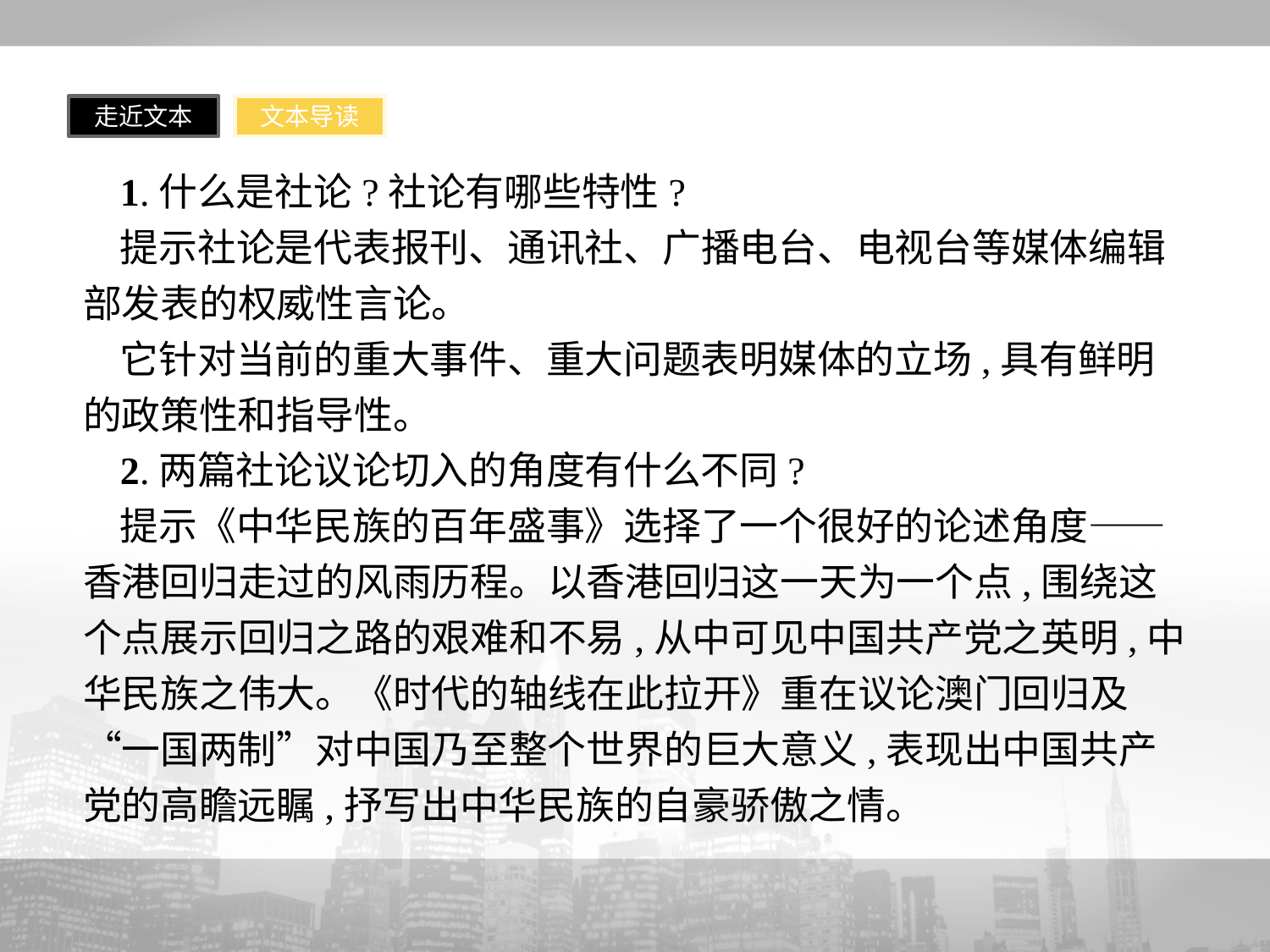

走近文本
文本导读
1.什么是社论?社论有哪些特性?
提示社论是代表报刊、通讯社、广播电台、电视台等媒体编辑部发表的权威性言论。
它针对当前的重大事件、重大问题表明媒体的立场,具有鲜明的政策性和指导性。
2.两篇社论议论切入的角度有什么不同?
提示《中华民族的百年盛事》选择了一个很好的论述角度——香港回归走过的风雨历程。以香港回归这一天为一个点,围绕这个点展示回归之路的艰难和不易,从中可见中国共产党之英明,中华民族之伟大。《时代的轴线在此拉开》重在议论澳门回归及“一国两制”对中国乃至整个世界的巨大意义,表现出中国共产党的高瞻远瞩,抒写出中华民族的自豪骄傲之情。